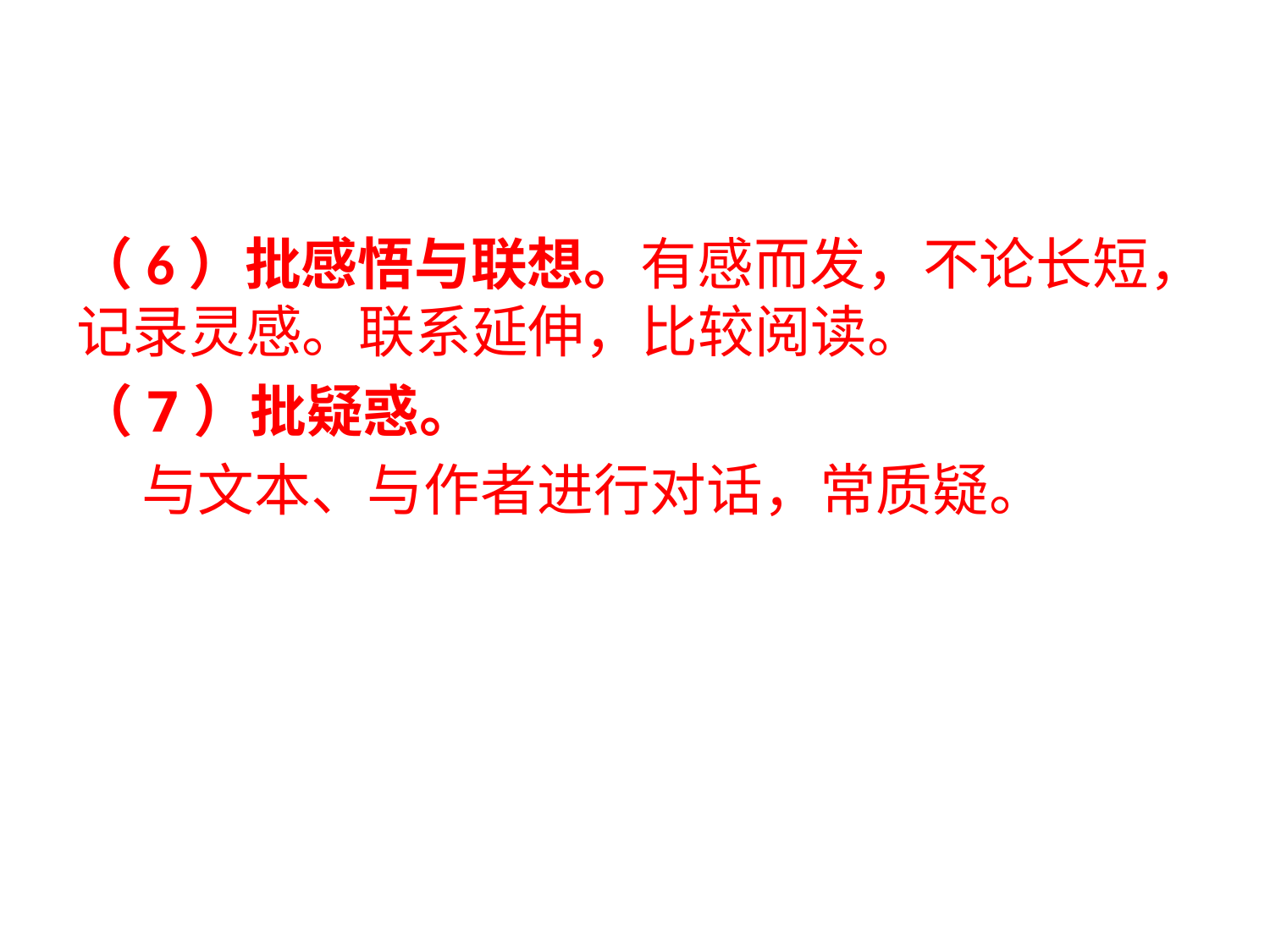

（6）批感悟与联想。有感而发，不论长短，记录灵感。联系延伸，比较阅读。
（7）批疑惑。
    与文本、与作者进行对话，常质疑。